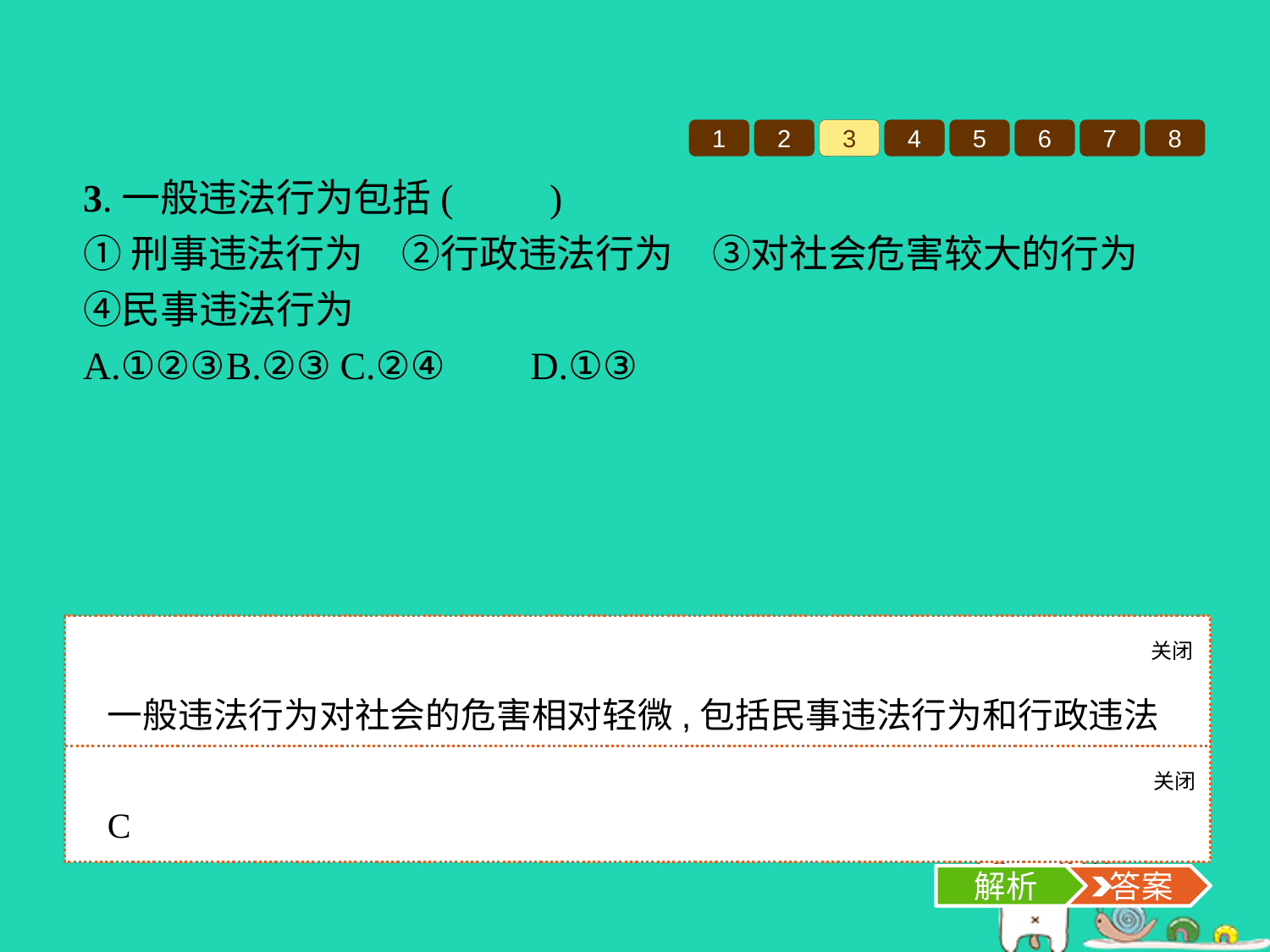

1
2
3
4
5
6
7
8
3.一般违法行为包括(　　)
①刑事违法行为　②行政违法行为　③对社会危害较大的行为　④民事违法行为
A.①②③	B.②③	C.②④	D.①③

关闭
解析

一般违法行为对社会的危害相对轻微,包括民事违法行为和行政违法行为。刑事违法行为属于犯罪。

关闭
解析
  答案

C
解析
  答案